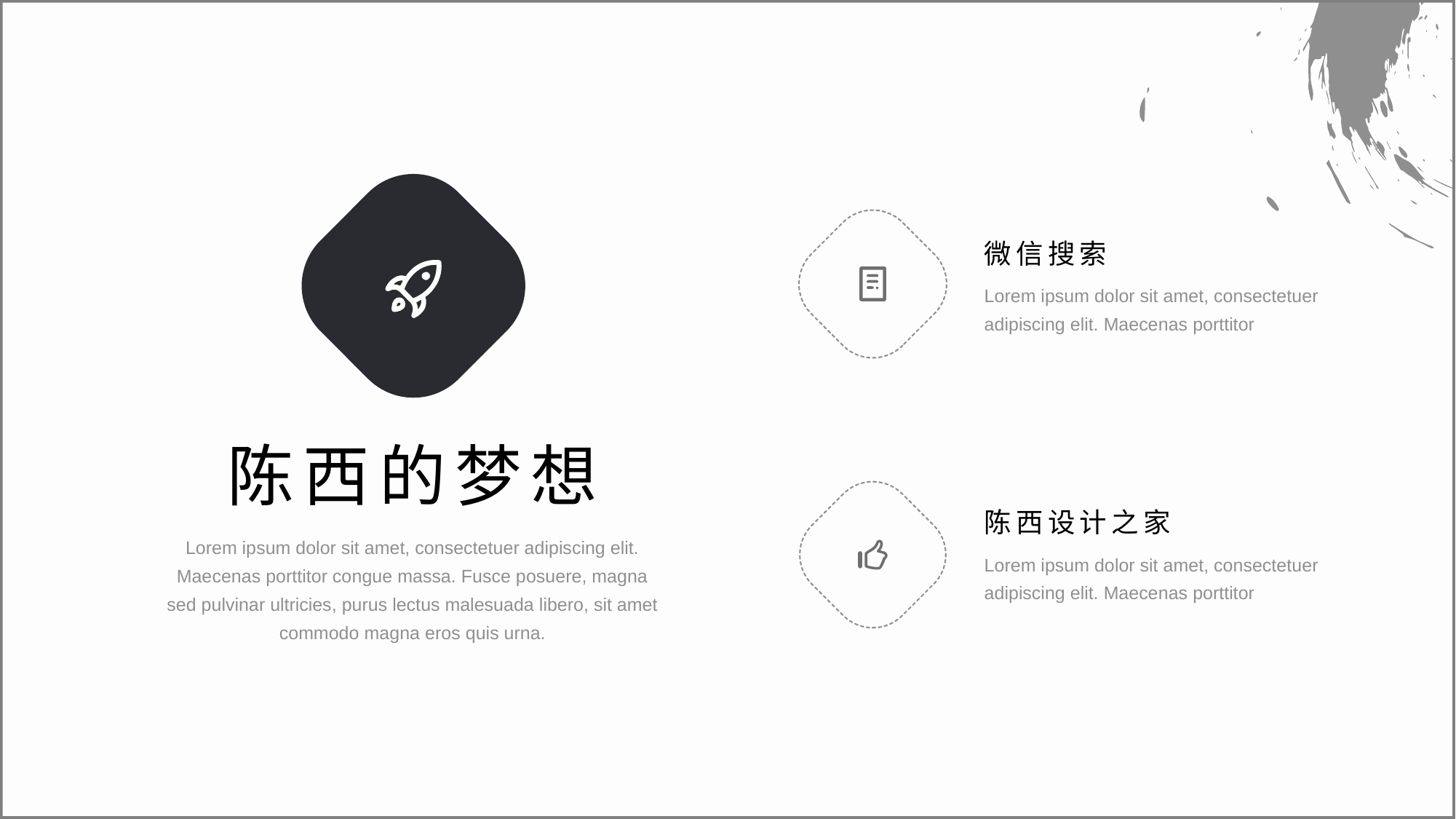

微信搜索

Lorem ipsum dolor sit amet, consectetuer adipiscing elit. Maecenas porttitor
陈西的梦想

陈西设计之家
Lorem ipsum dolor sit amet, consectetuer adipiscing elit. Maecenas porttitor congue massa. Fusce posuere, magna sed pulvinar ultricies, purus lectus malesuada libero, sit amet commodo magna eros quis urna.

Lorem ipsum dolor sit amet, consectetuer adipiscing elit. Maecenas porttitor